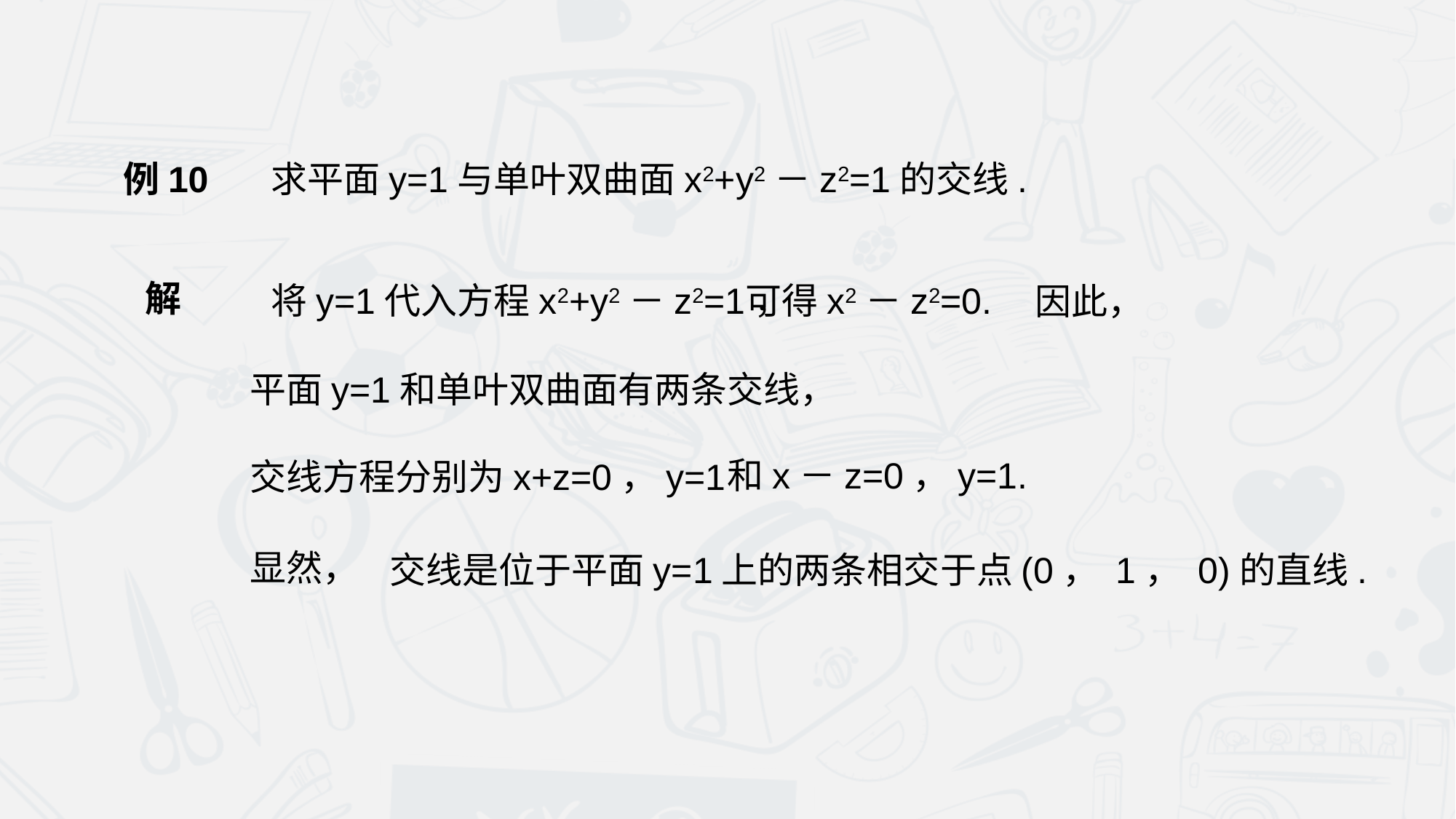

求平面y=1与单叶双曲面x2+y2－z2=1的交线.
例10
解
将y=1代入方程x2+y2－z2=1，
可得x2－z2=0.
因此，
平面y=1和单叶双曲面有两条交线，
和x－z=0，y=1.
交线方程分别为x+z=0，y=1
显然，
交线是位于平面y=1上的两条相交于点(0， 1， 0)的直线.